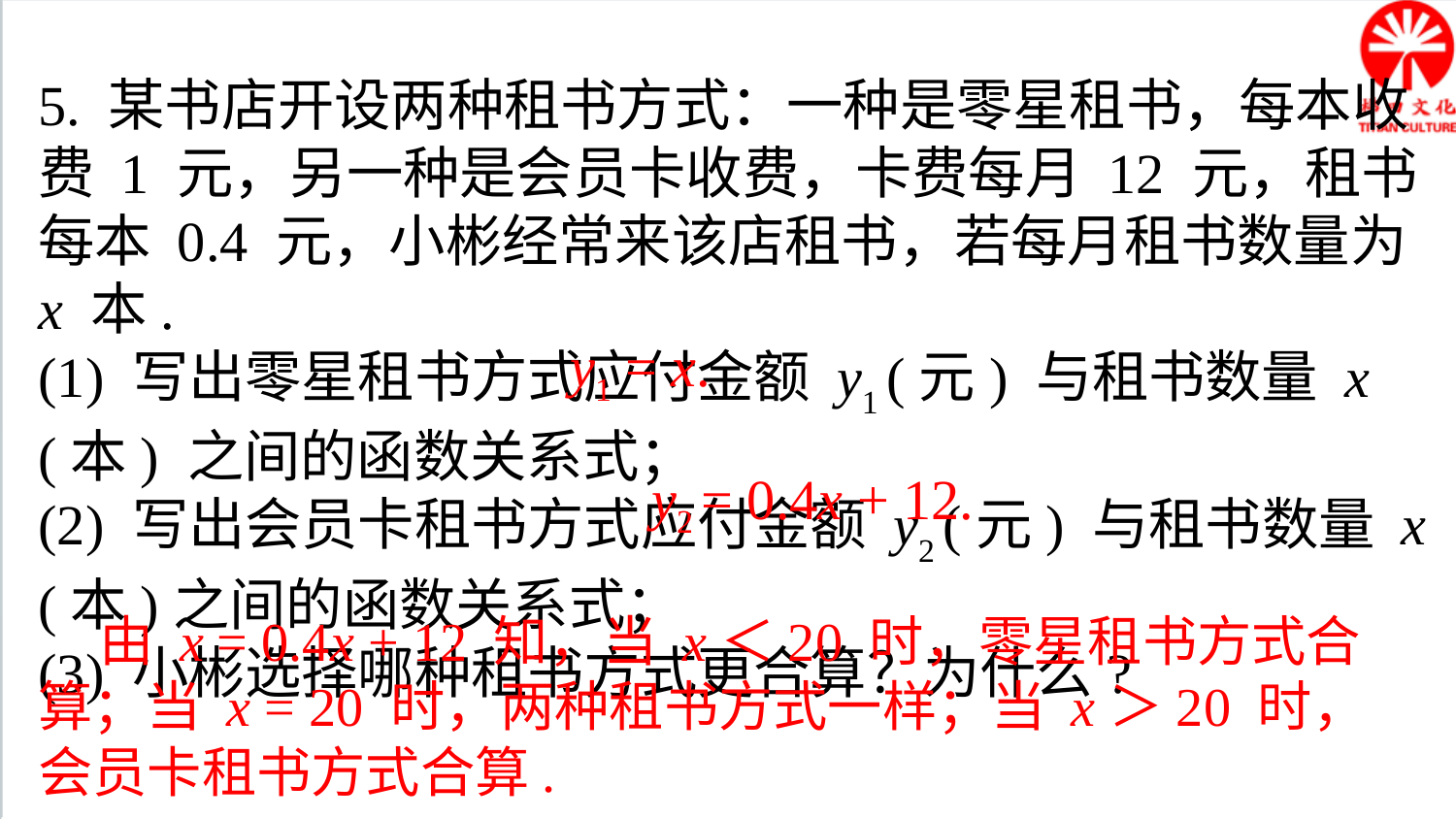

5. 某书店开设两种租书方式：一种是零星租书，每本收费 1 元，另一种是会员卡收费，卡费每月 12 元，租书每本 0.4 元，小彬经常来该店租书，若每月租书数量为x 本.
(1) 写出零星租书方式应付金额 y1 (元) 与租书数量 x (本) 之间的函数关系式；
(2) 写出会员卡租书方式应付金额 y2 (元) 与租书数量 x (本)之间的函数关系式；
(3) 小彬选择哪种租书方式更合算？为什么?
y1 = x.
  y2 = 0.4x + 12.
    由 x = 0.4x + 12 知，当 x＜20 时，零星租书方式合算；当 x = 20 时，两种租书方式一样；当 x＞20 时，会员卡租书方式合算.